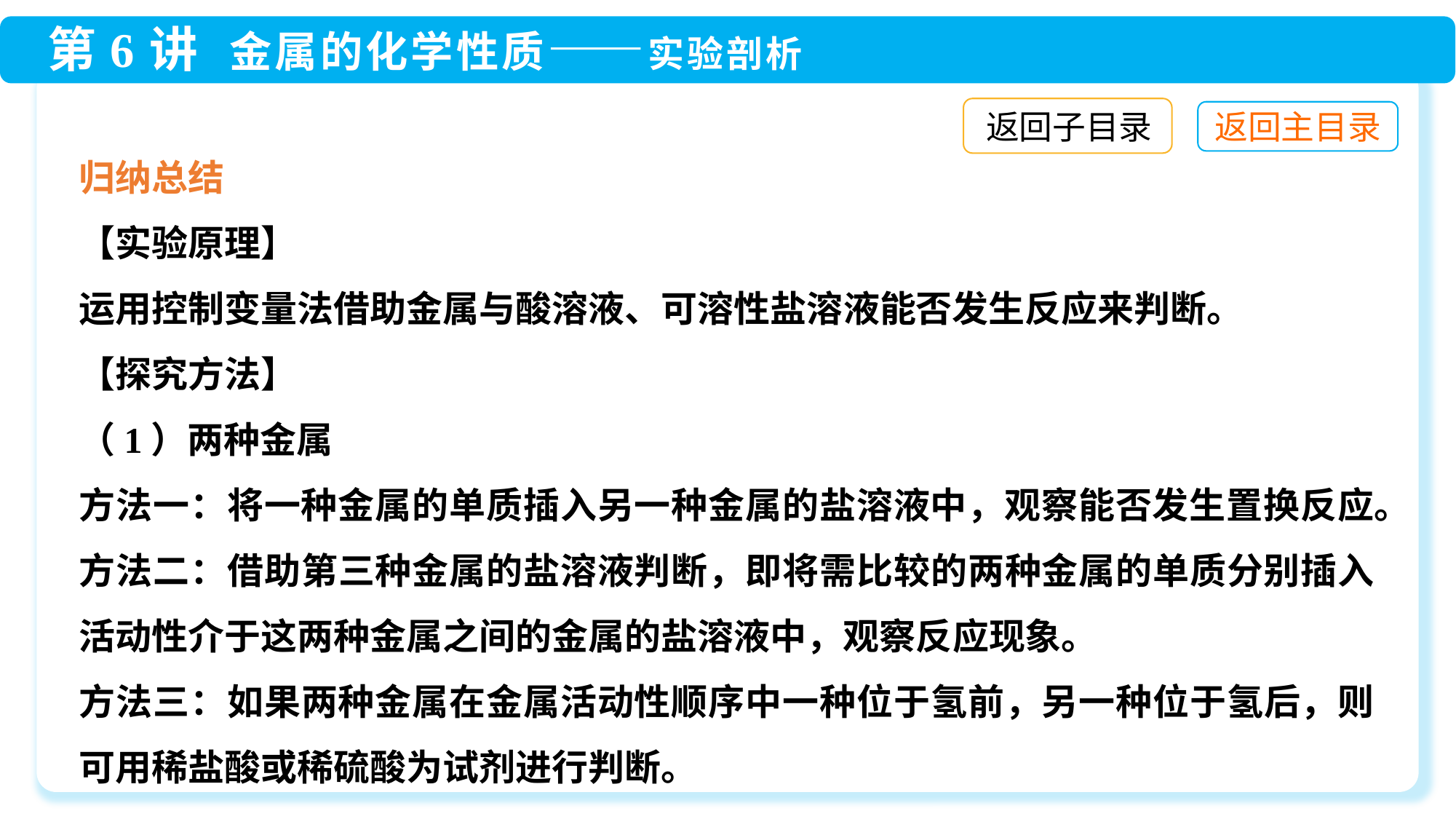

返回子目录
归纳总结
【实验原理】
运用控制变量法借助金属与酸溶液、可溶性盐溶液能否发生反应来判断。
【探究方法】
（1）两种金属
方法一：将一种金属的单质插入另一种金属的盐溶液中，观察能否发生置换反应。
方法二：借助第三种金属的盐溶液判断，即将需比较的两种金属的单质分别插入活动性介于这两种金属之间的金属的盐溶液中，观察反应现象。
方法三：如果两种金属在金属活动性顺序中一种位于氢前，另一种位于氢后，则可用稀盐酸或稀硫酸为试剂进行判断。